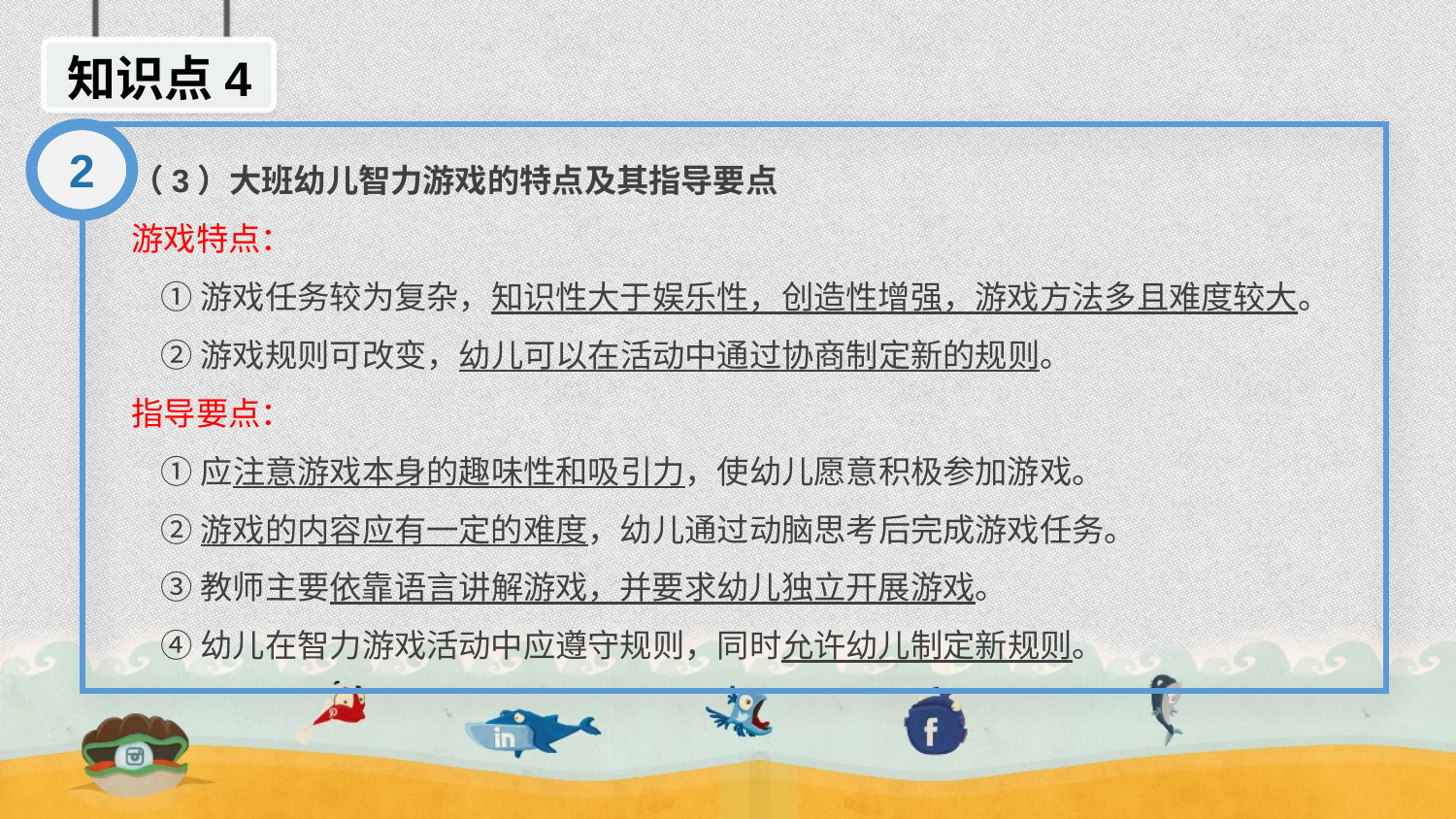

知识点4
2

（3）大班幼儿智力游戏的特点及其指导要点
游戏特点：
    ①游戏任务较为复杂，知识性大于娱乐性，创造性增强，游戏方法多且难度较大。
    ②游戏规则可改变，幼儿可以在活动中通过协商制定新的规则。
指导要点：
    ①应注意游戏本身的趣味性和吸引力，使幼儿愿意积极参加游戏。
    ②游戏的内容应有一定的难度，幼儿通过动脑思考后完成游戏任务。
    ③教师主要依靠语言讲解游戏，并要求幼儿独立开展游戏。
    ④幼儿在智力游戏活动中应遵守规则，同时允许幼儿制定新规则。